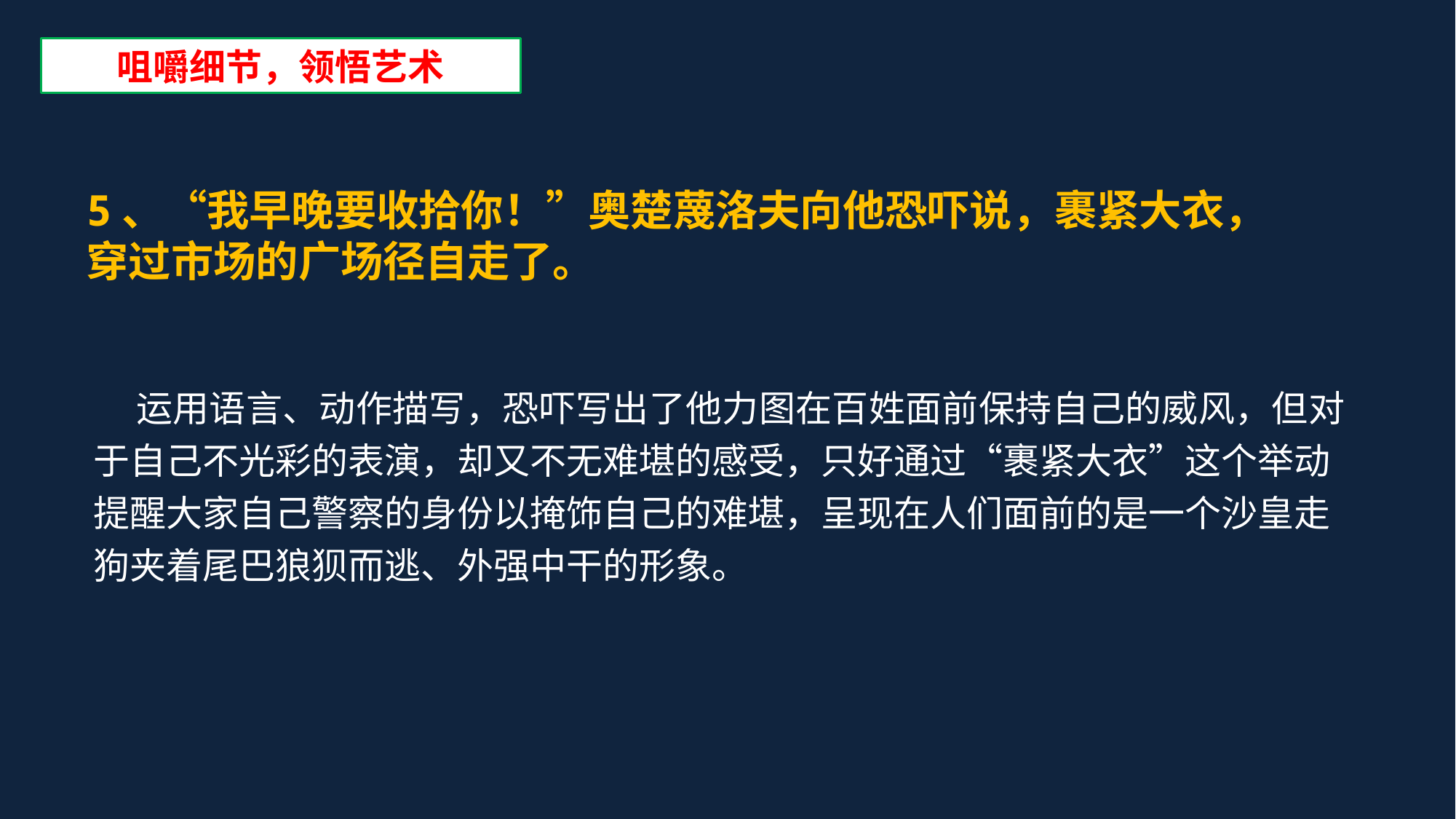

咀嚼细节，领悟艺术
5、“我早晚要收拾你！”奥楚蔑洛夫向他恐吓说，裹紧大衣，穿过市场的广场径自走了。
    运用语言、动作描写，恐吓写出了他力图在百姓面前保持自己的威风，但对于自己不光彩的表演，却又不无难堪的感受，只好通过“裹紧大衣”这个举动提醒大家自己警察的身份以掩饰自己的难堪，呈现在人们面前的是一个沙皇走狗夹着尾巴狼狈而逃、外强中干的形象。